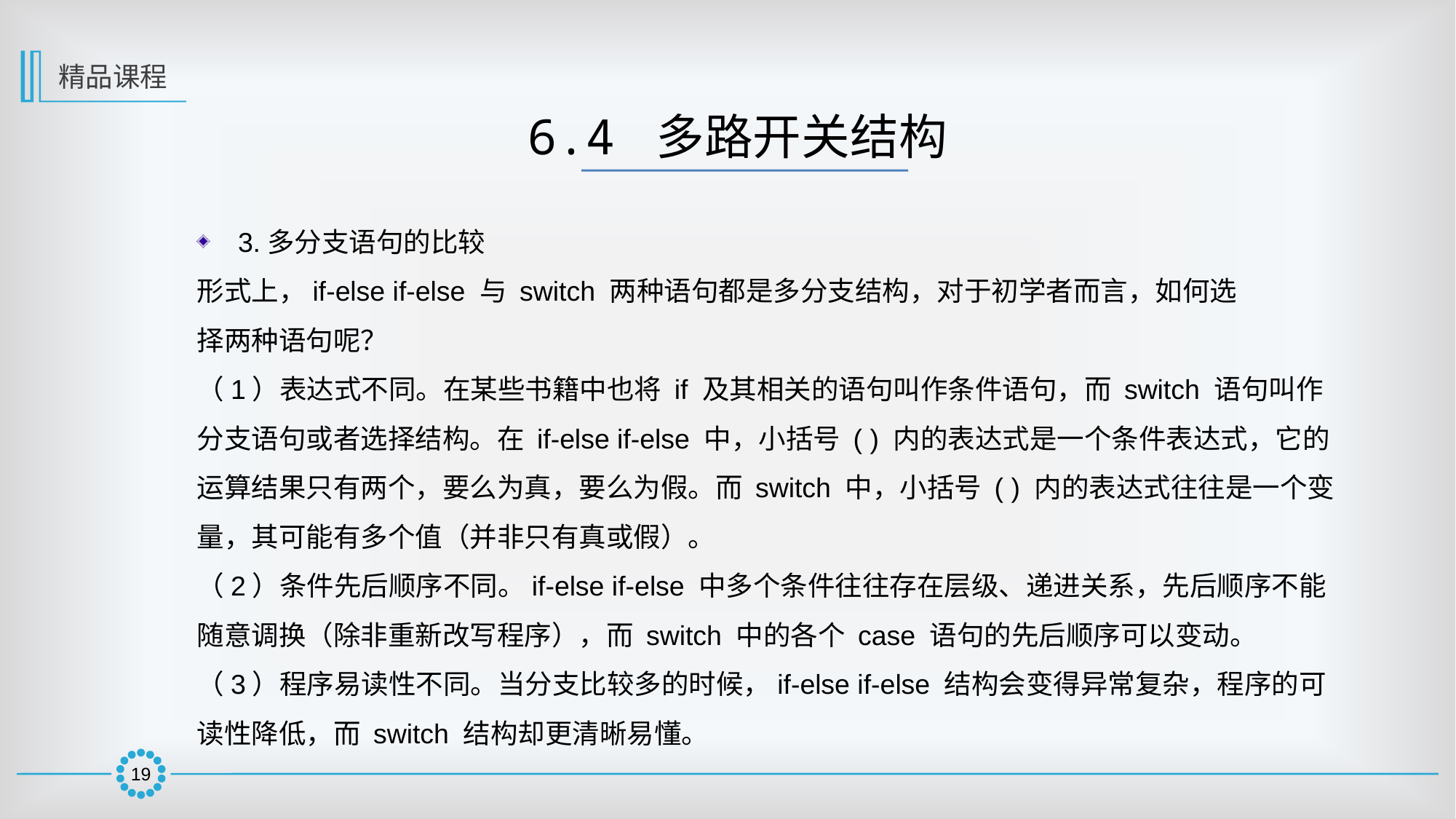

精品课程
6.4 多路开关结构

3.多分支语句的比较
形式上，if-else if-else 与 switch 两种语句都是多分支结构，对于初学者而言，如何选
择两种语句呢？
（1）表达式不同。在某些书籍中也将 if 及其相关的语句叫作条件语句，而 switch 语句叫作分支语句或者选择结构。在 if-else if-else 中，小括号 ( ) 内的表达式是一个条件表达式，它的运算结果只有两个，要么为真，要么为假。而 switch 中，小括号 ( ) 内的表达式往往是一个变量，其可能有多个值（并非只有真或假）。
（2）条件先后顺序不同。if-else if-else 中多个条件往往存在层级、递进关系，先后顺序不能随意调换（除非重新改写程序），而 switch 中的各个 case 语句的先后顺序可以变动。
（3）程序易读性不同。当分支比较多的时候，if-else if-else 结构会变得异常复杂，程序的可读性降低，而 switch 结构却更清晰易懂。

19